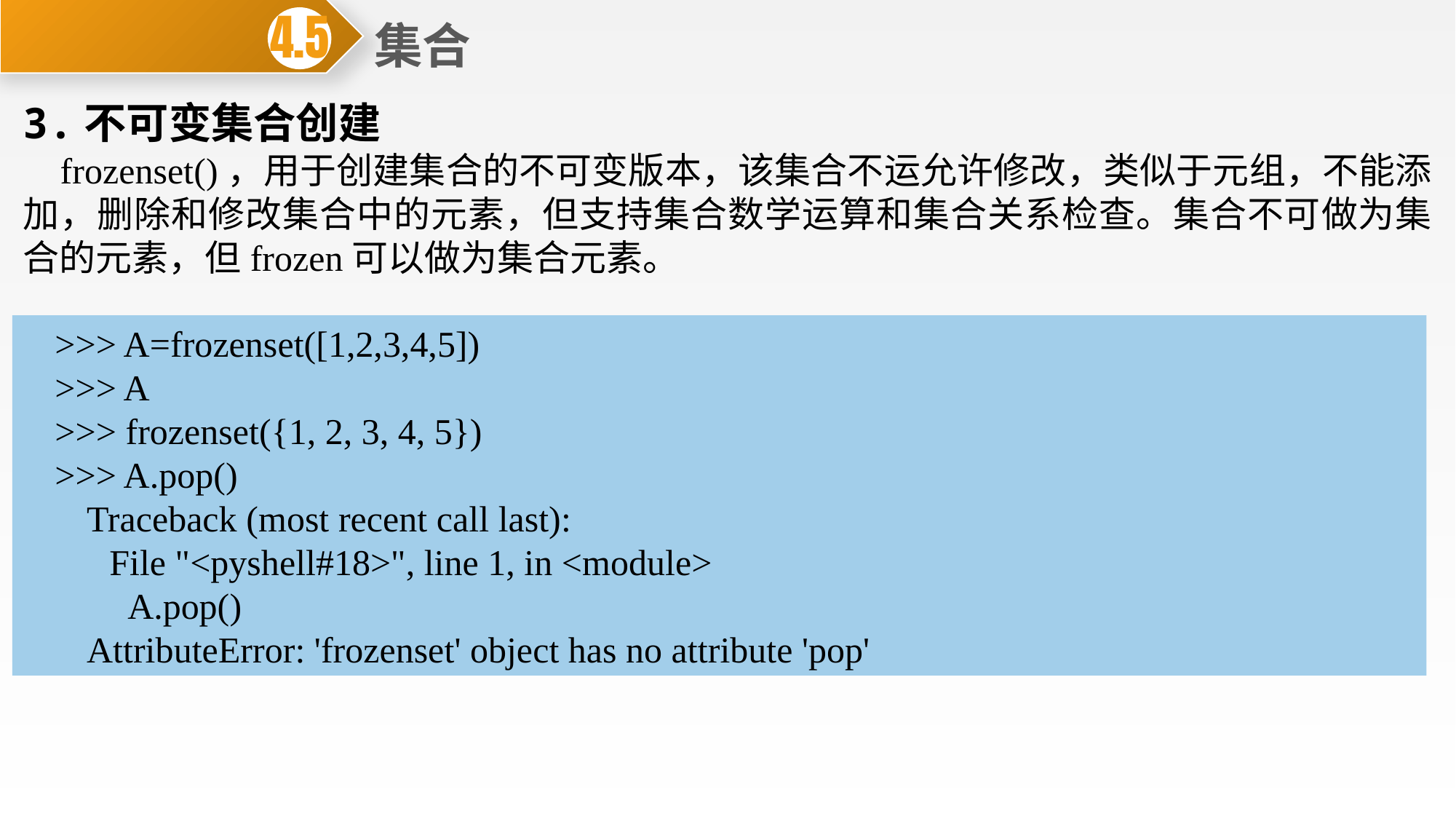

集合

4.5
3.不可变集合创建
    frozenset()，用于创建集合的不可变版本，该集合不运允许修改，类似于元组，不能添加，删除和修改集合中的元素，但支持集合数学运算和集合关系检查。集合不可做为集合的元素，但frozen可以做为集合元素。
>>> A=frozenset([1,2,3,4,5])
>>> A
>>> frozenset({1, 2, 3, 4, 5})
>>> A.pop()
Traceback (most recent call last):
      File "<pyshell#18>", line 1, in <module>
        A.pop()
AttributeError: 'frozenset' object has no attribute 'pop'